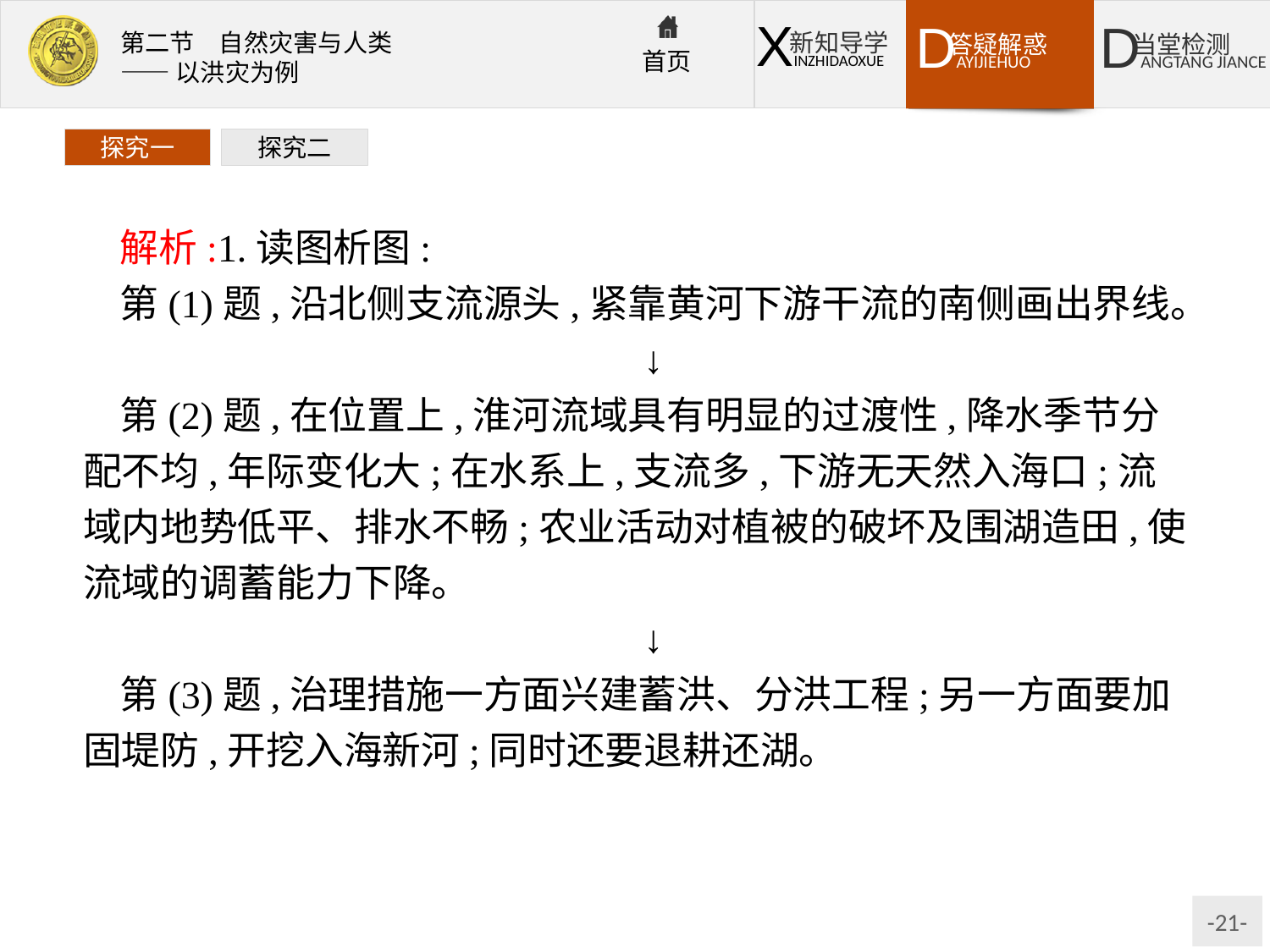

探究一
探究二
解析:1.读图析图:
第(1)题,沿北侧支流源头,紧靠黄河下游干流的南侧画出界线。
↓
第(2)题,在位置上,淮河流域具有明显的过渡性,降水季节分配不均,年际变化大;在水系上,支流多,下游无天然入海口;流域内地势低平、排水不畅;农业活动对植被的破坏及围湖造田,使流域的调蓄能力下降。
↓
第(3)题,治理措施一方面兴建蓄洪、分洪工程;另一方面要加固堤防,开挖入海新河;同时还要退耕还湖。